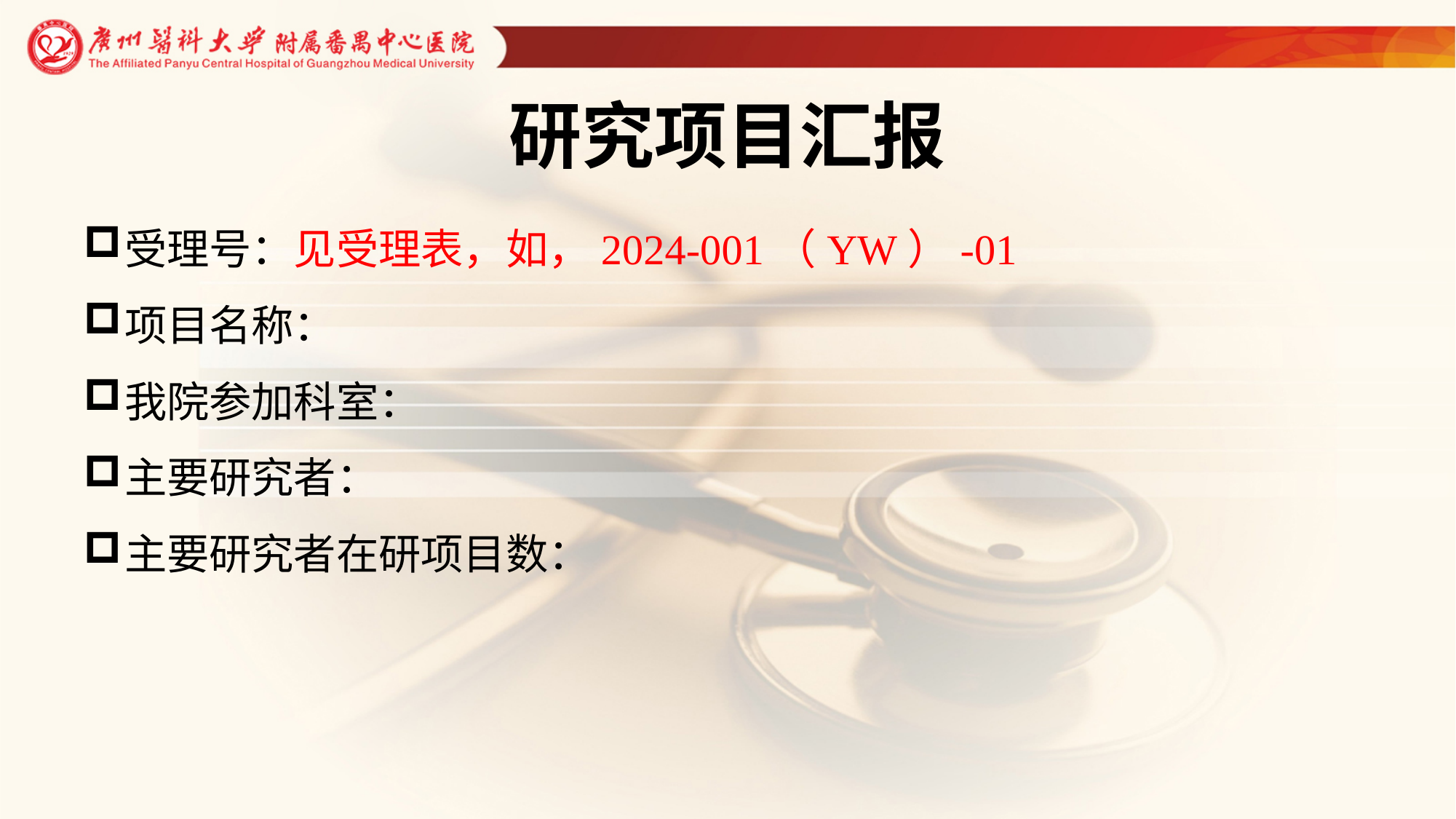

# 研究项目汇报
受理号：见受理表，如，2024-001（YW）-01
项目名称：
我院参加科室：
主要研究者：
主要研究者在研项目数：